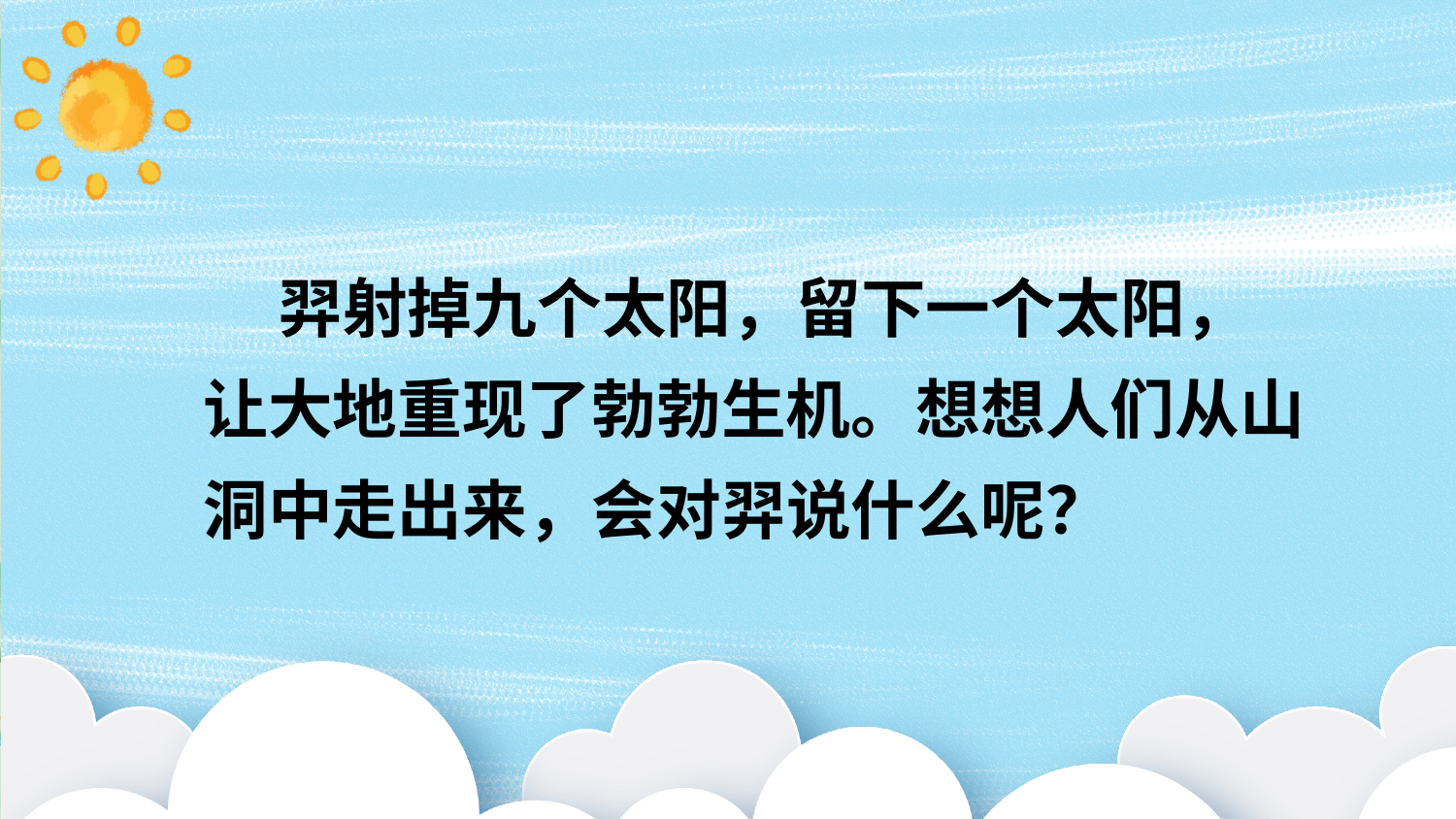

羿射掉九个太阳，留下一个太阳，让大地重现了勃勃生机。想想人们从山洞中走出来，会对羿说什么呢？